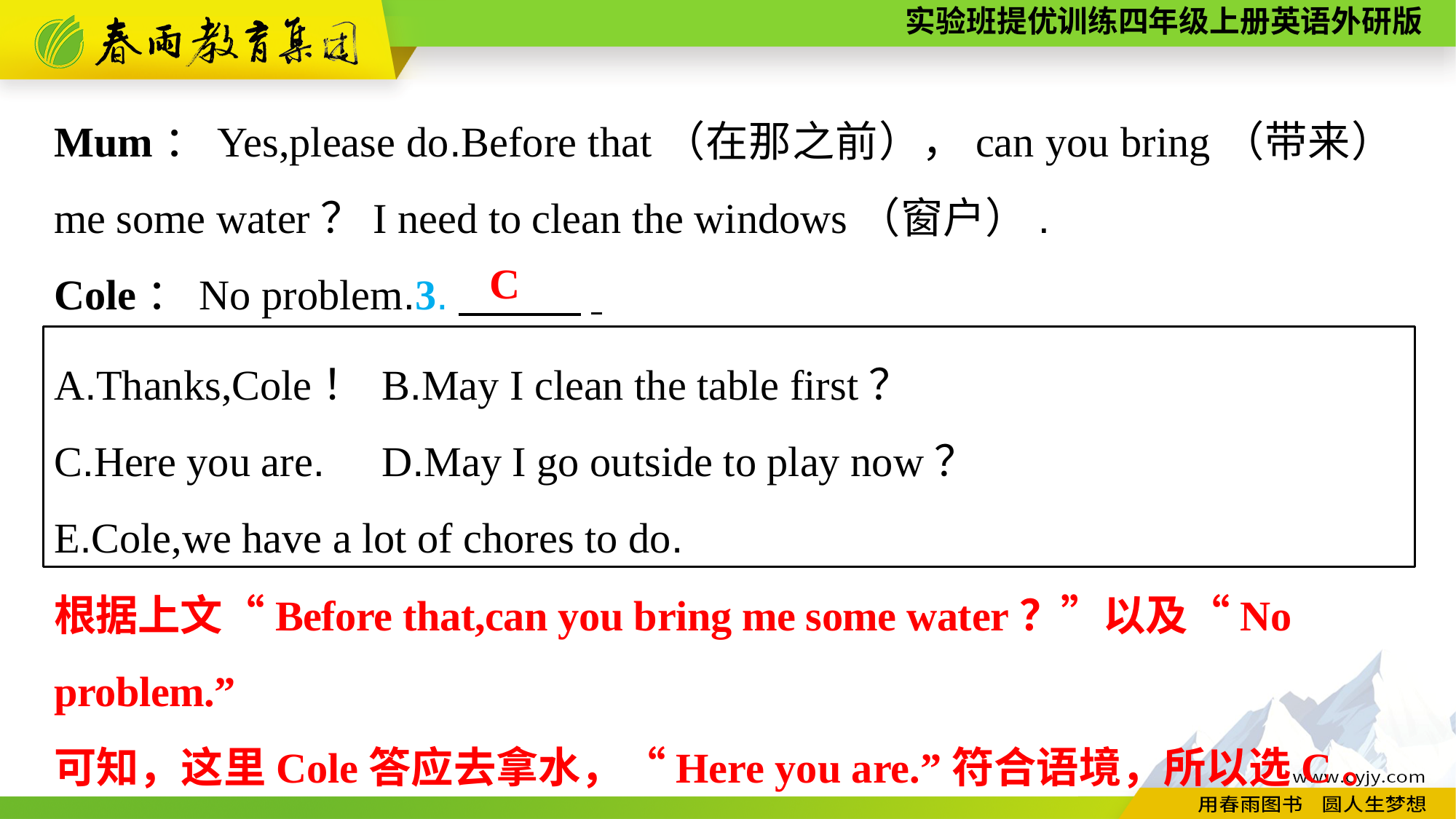

Mum：Yes,please do.Before that（在那之前），can you bring（带来）me some water？I need to clean the windows（窗户）.
Cole：No problem.3.　　    .
C
A.Thanks,Cole！	B.May I clean the table first？
C.Here you are.	D.May I go outside to play now？
E.Cole,we have a lot of chores to do.
根据上文“Before that,can you bring me some water？”以及“No problem.”
可知，这里Cole答应去拿水，“Here you are.”符合语境，所以选C。